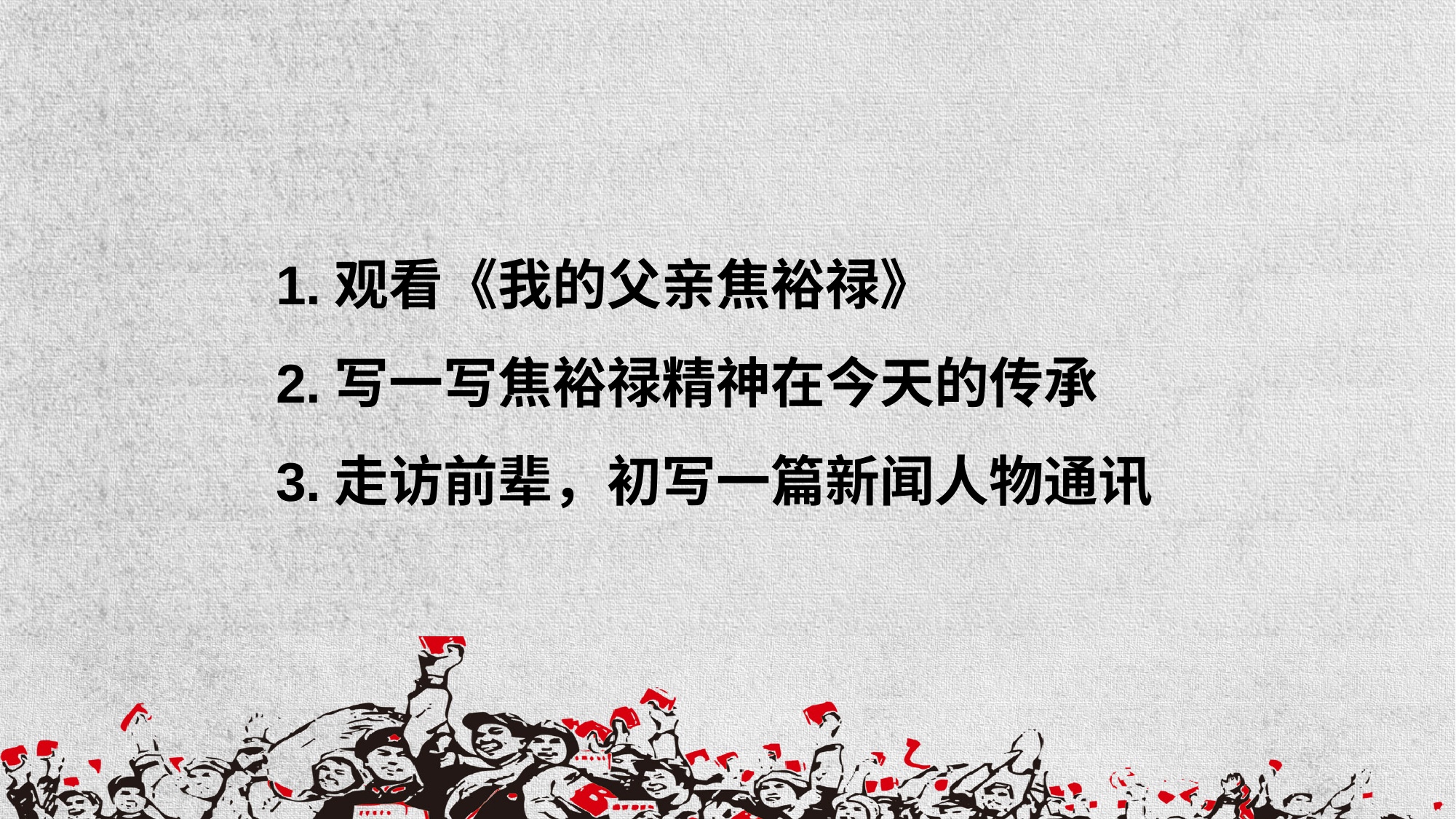

1.观看《我的父亲焦裕禄》
2.写一写焦裕禄精神在今天的传承
3.走访前辈，初写一篇新闻人物通讯